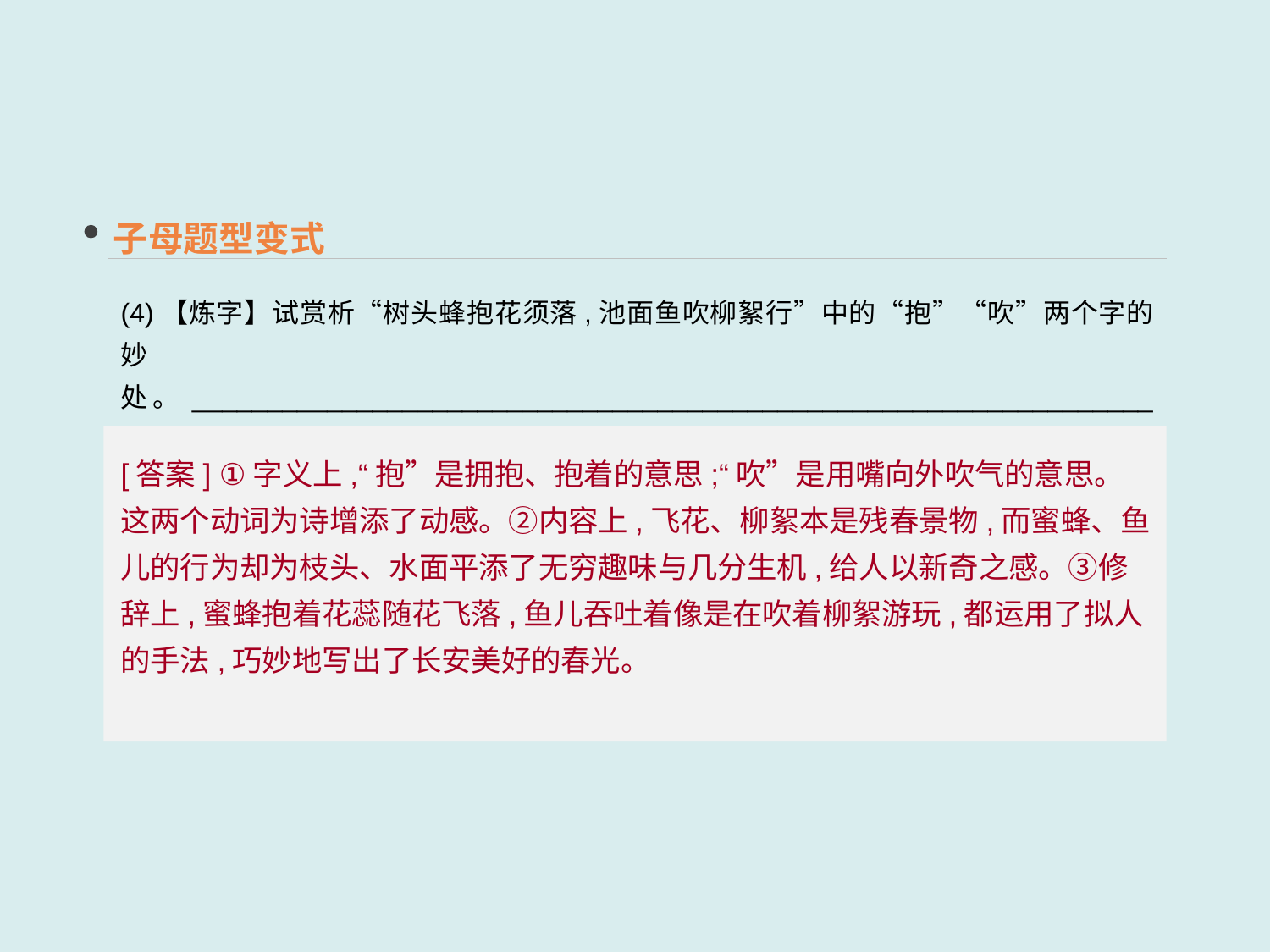

子母题型变式

(4)【炼字】试赏析“树头蜂抱花须落,池面鱼吹柳絮行”中的“抱”“吹”两个字的妙处。______________________________________________________________________________________
______________________________________________________________________________________

[答案] ①字义上,“抱”是拥抱、抱着的意思;“吹”是用嘴向外吹气的意思。这两个动词为诗增添了动感。②内容上,飞花、柳絮本是残春景物,而蜜蜂、鱼儿的行为却为枝头、水面平添了无穷趣味与几分生机,给人以新奇之感。③修辞上,蜜蜂抱着花蕊随花飞落,鱼儿吞吐着像是在吹着柳絮游玩,都运用了拟人的手法,巧妙地写出了长安美好的春光。